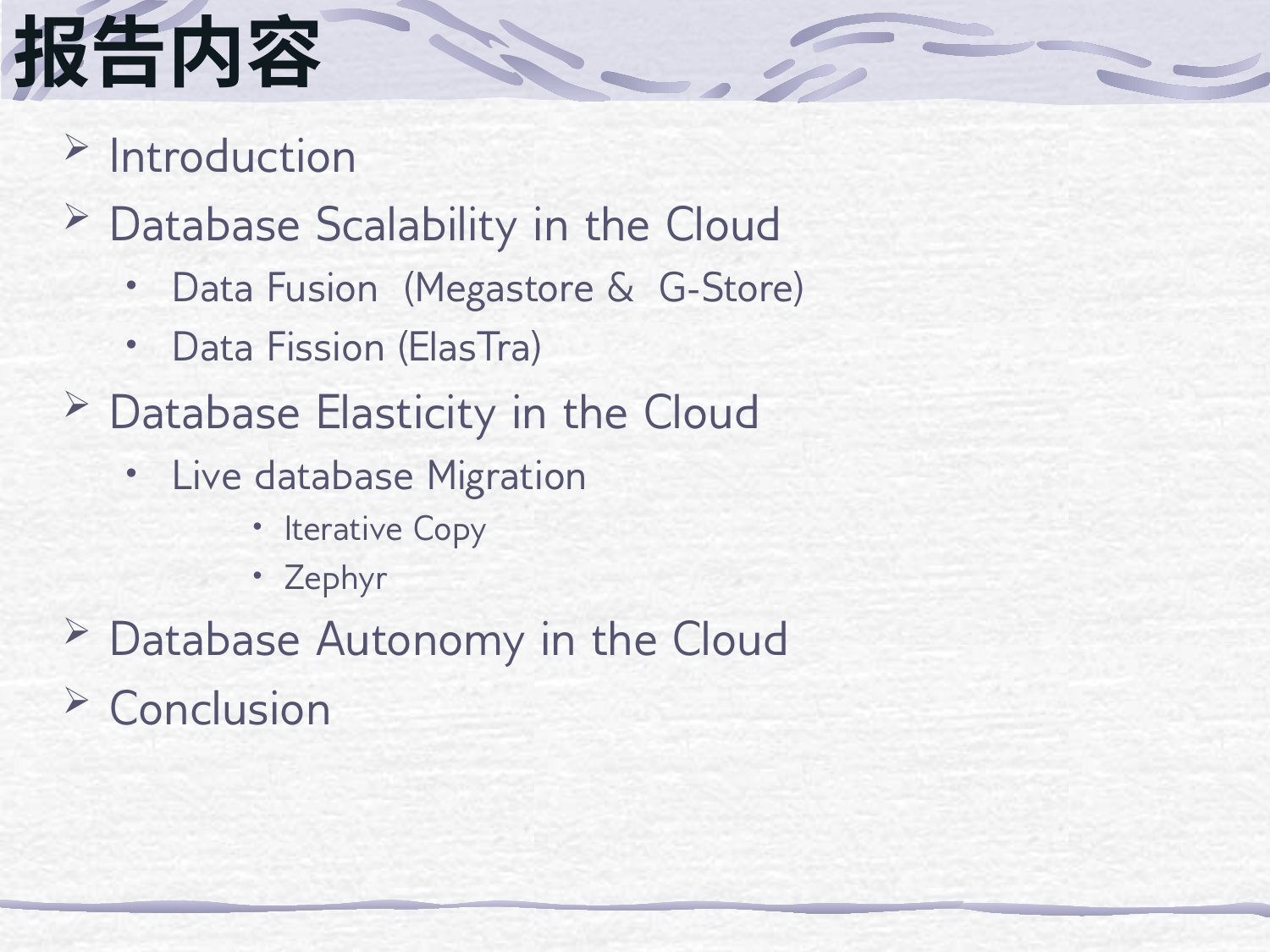

# 报告内容
Introduction
Database Scalability in the Cloud
Data Fusion  (Megastore &  G-Store)
Data Fission (ElasTra)
Database Elasticity in the Cloud
Live database Migration
Iterative Copy
Zephyr
Database Autonomy in the Cloud
Conclusion